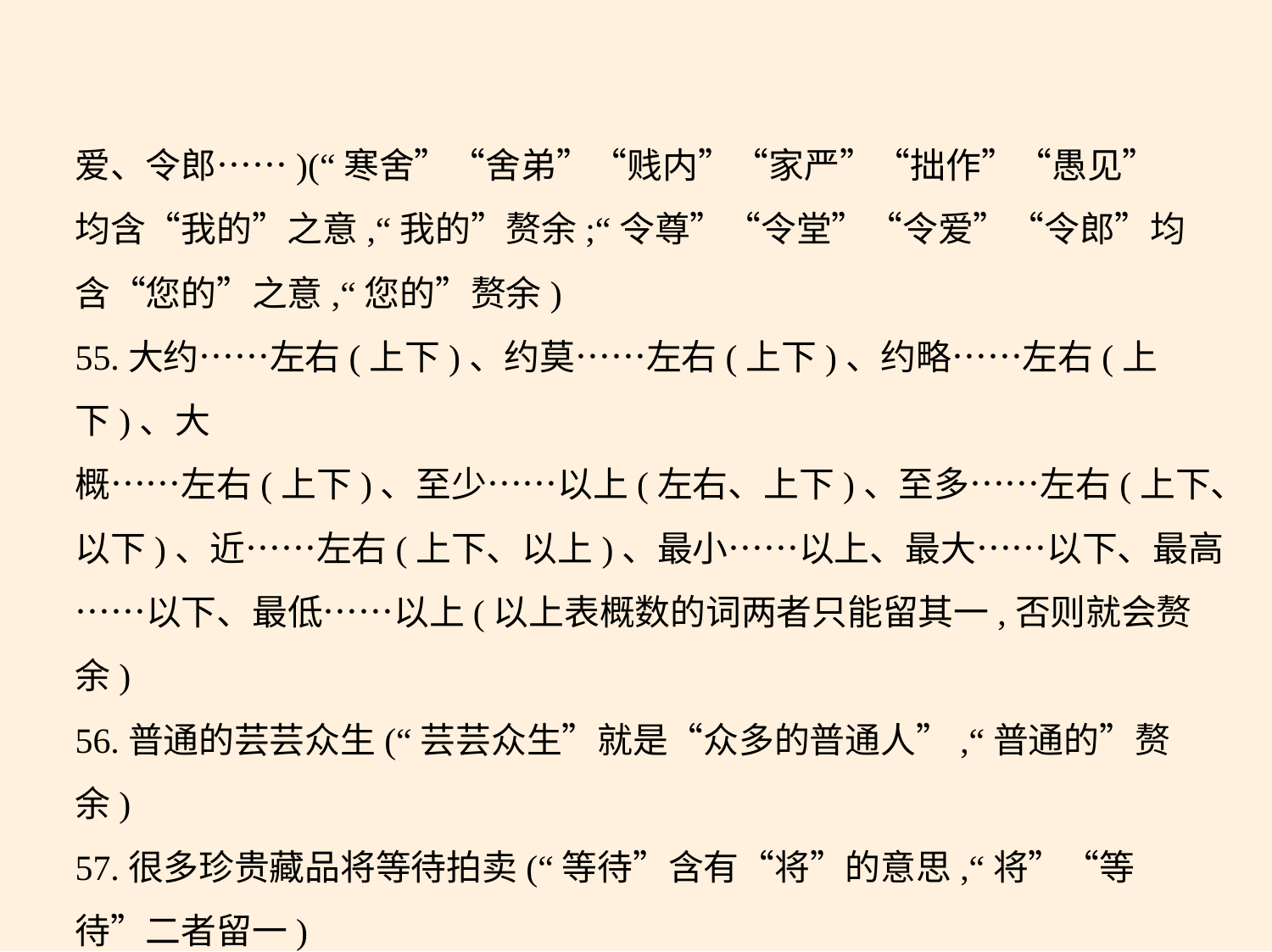

爱、令郎……)(“寒舍”“舍弟”“贱内”“家严”“拙作”“愚见”
均含“我的”之意,“我的”赘余;“令尊”“令堂”“令爱”“令郎”均
含“您的”之意,“您的”赘余)
55.大约……左右(上下)、约莫……左右(上下)、约略……左右(上下)、大
概……左右(上下)、至少……以上(左右、上下)、至多……左右(上下、
以下)、近……左右(上下、以上)、最小……以上、最大……以下、最高
……以下、最低……以上(以上表概数的词两者只能留其一,否则就会赘
余)
56.普通的芸芸众生(“芸芸众生”就是“众多的普通人”,“普通的”赘
余)
57.很多珍贵藏品将等待拍卖(“等待”含有“将”的意思,“将”“等
待”二者留一)